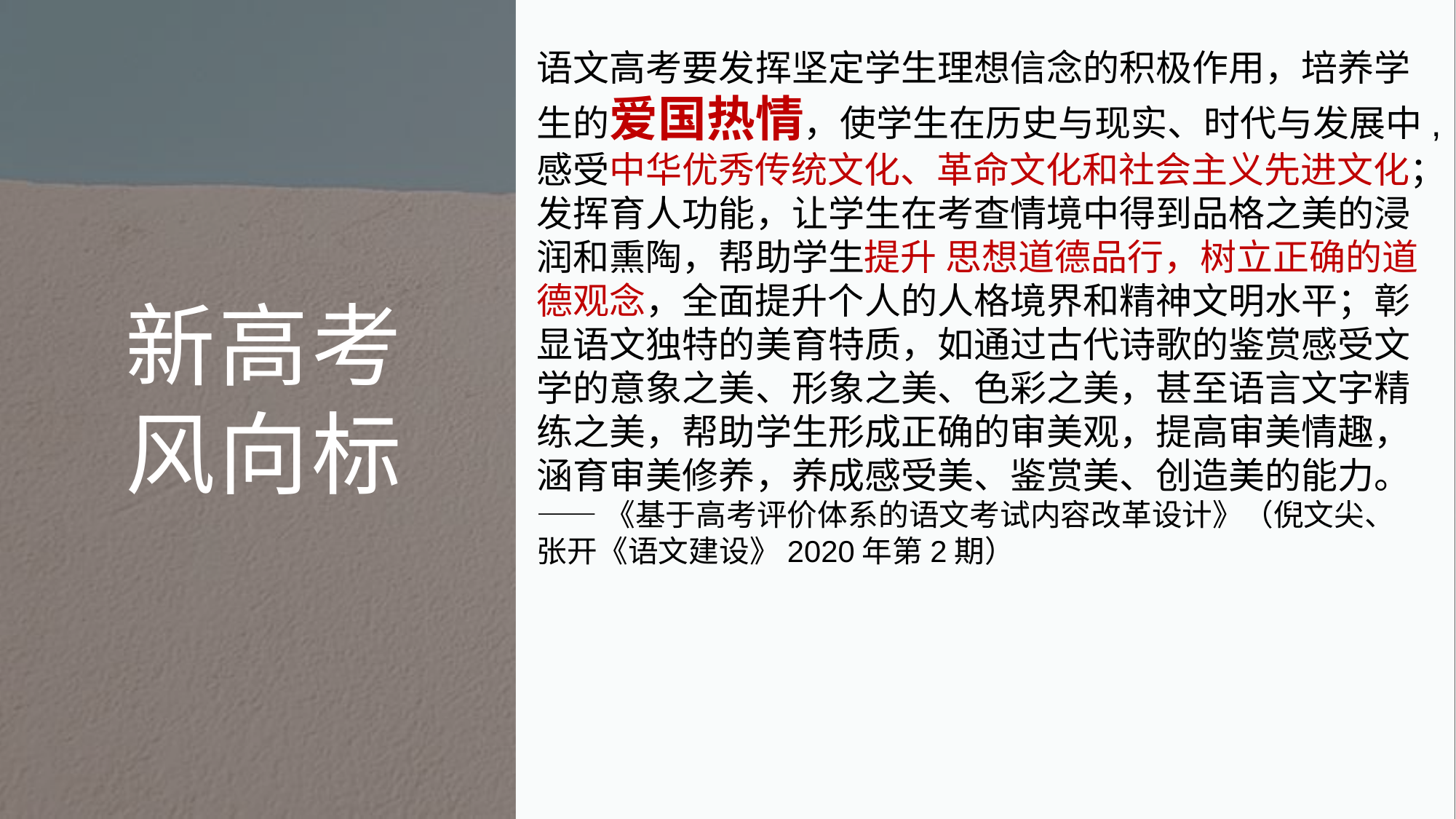

语文高考要发挥坚定学生理想信念的积极作用，培养学生的爱国热情，使学生在历史与现实、时代与发展中,感受中华优秀传统文化、革命文化和社会主义先进文化；发挥育人功能，让学生在考查情境中得到品格之美的浸润和熏陶，帮助学生提升 思想道德品行，树立正确的道德观念，全面提升个人的人格境界和精神文明水平；彰显语文独特的美育特质，如通过古代诗歌的鉴赏感受文学的意象之美、形象之美、色彩之美，甚至语言文字精练之美，帮助学生形成正确的审美观，提高审美情趣，涵育审美修养，养成感受美、鉴赏美、创造美的能力。
——《基于高考评价体系的语文考试内容改革设计》（倪文尖、张开《语文建设》2020年第2期）
新高考
风向标